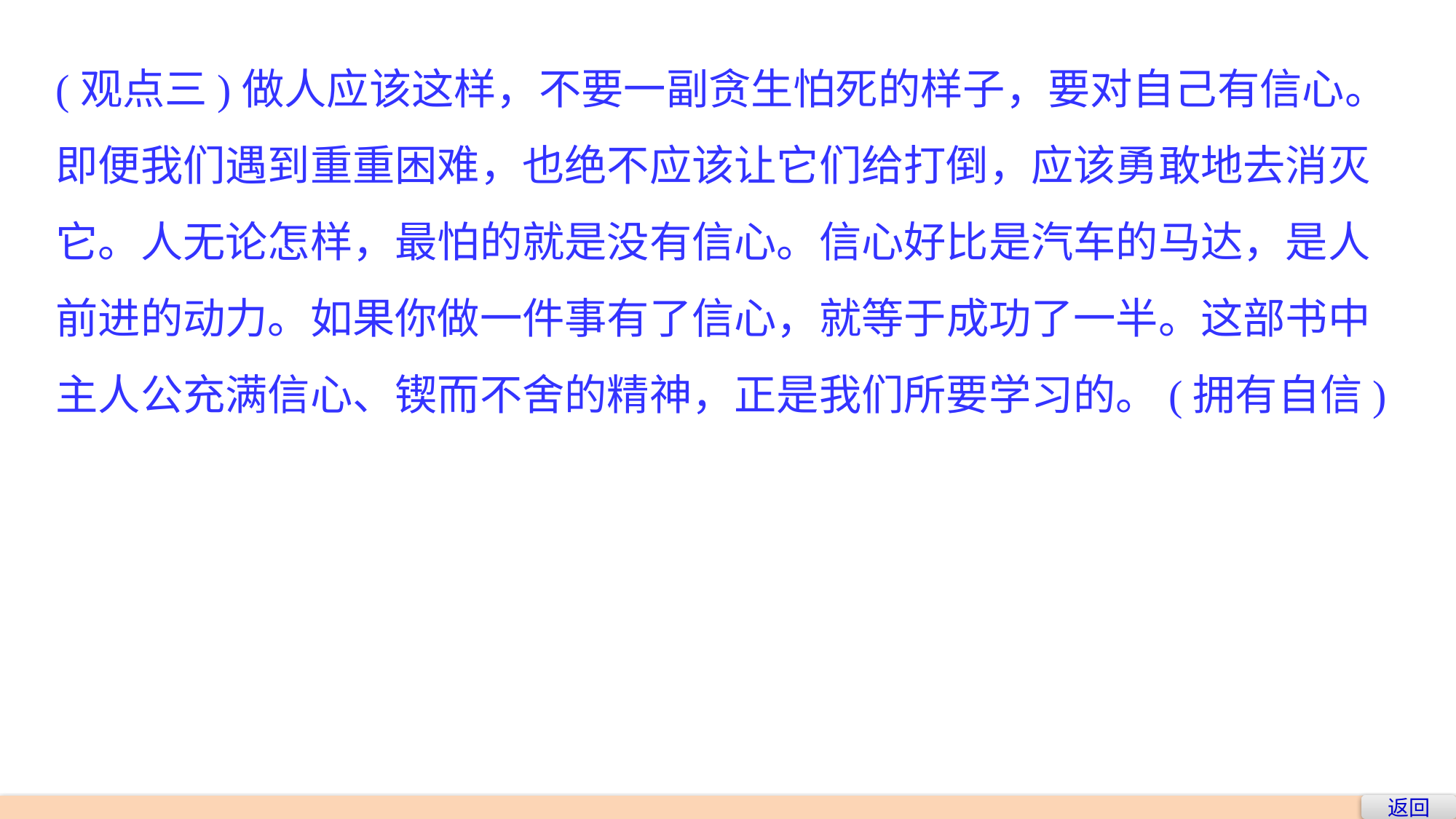

(观点三)做人应该这样，不要一副贪生怕死的样子，要对自己有信心。即便我们遇到重重困难，也绝不应该让它们给打倒，应该勇敢地去消灭它。人无论怎样，最怕的就是没有信心。信心好比是汽车的马达，是人前进的动力。如果你做一件事有了信心，就等于成功了一半。这部书中主人公充满信心、锲而不舍的精神，正是我们所要学习的。(拥有自信)
返回